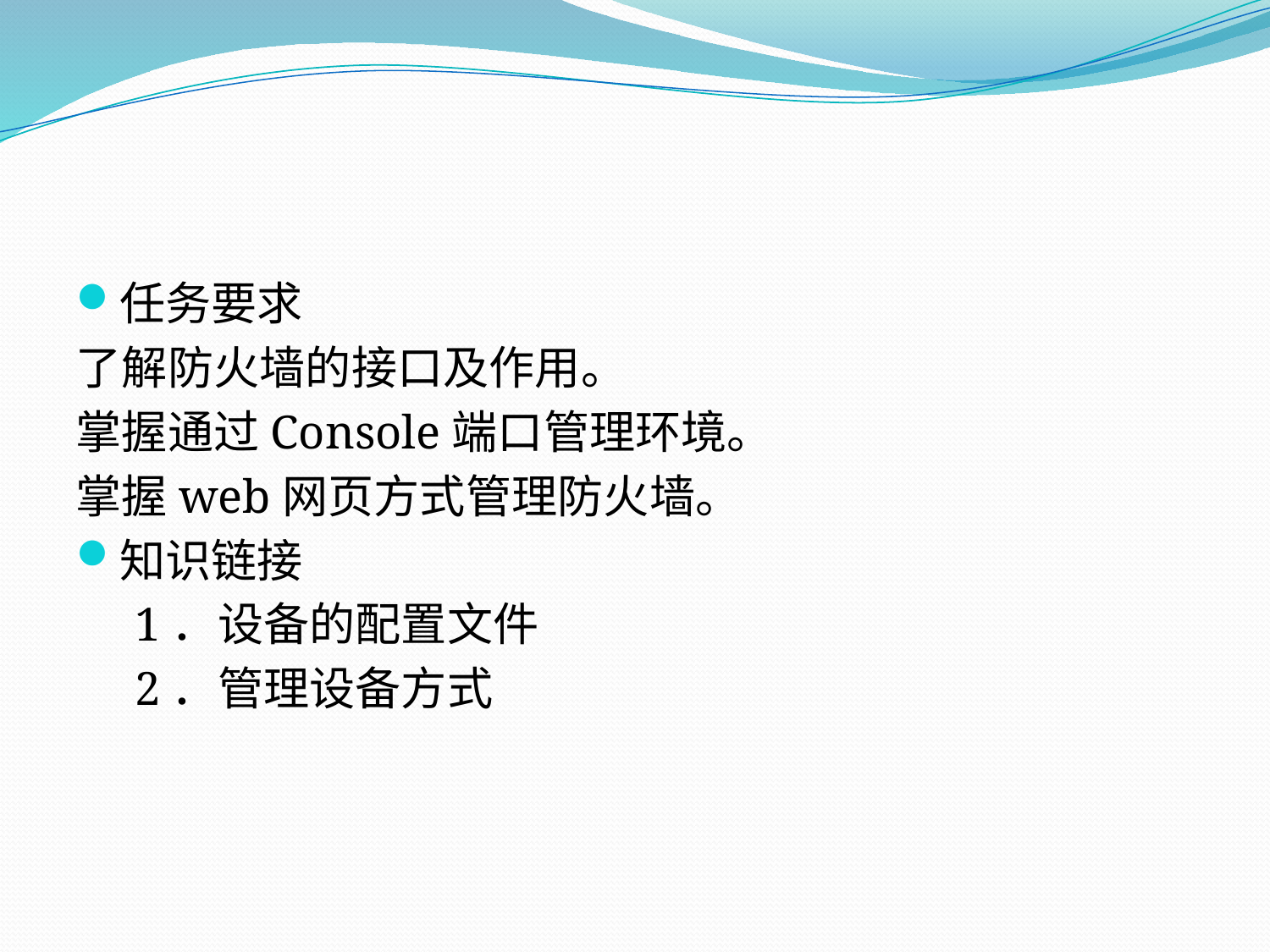

#
任务要求
了解防火墙的接口及作用。
掌握通过Console端口管理环境。
掌握web网页方式管理防火墙。
知识链接
     1．设备的配置文件
     2．管理设备方式